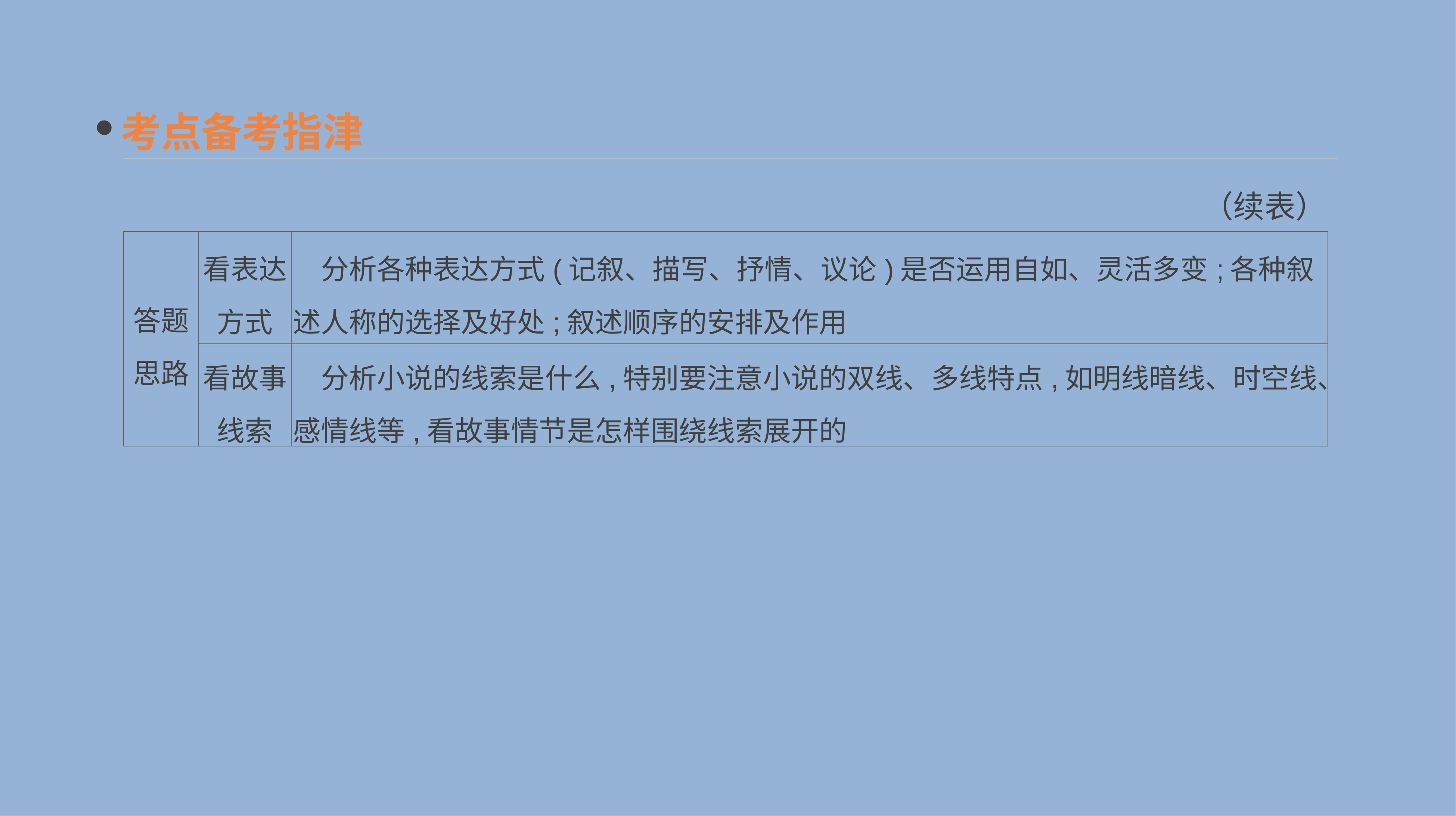

考点备考指津

（续表）
| 答题 思路 | 看表达 方式 | 分析各种表达方式(记叙、描写、抒情、议论)是否运用自如、灵活多变;各种叙述人称的选择及好处;叙述顺序的安排及作用 |
| --- | --- | --- |
|  | 看故事 线索 | 分析小说的线索是什么,特别要注意小说的双线、多线特点,如明线暗线、时空线、感情线等,看故事情节是怎样围绕线索展开的 |